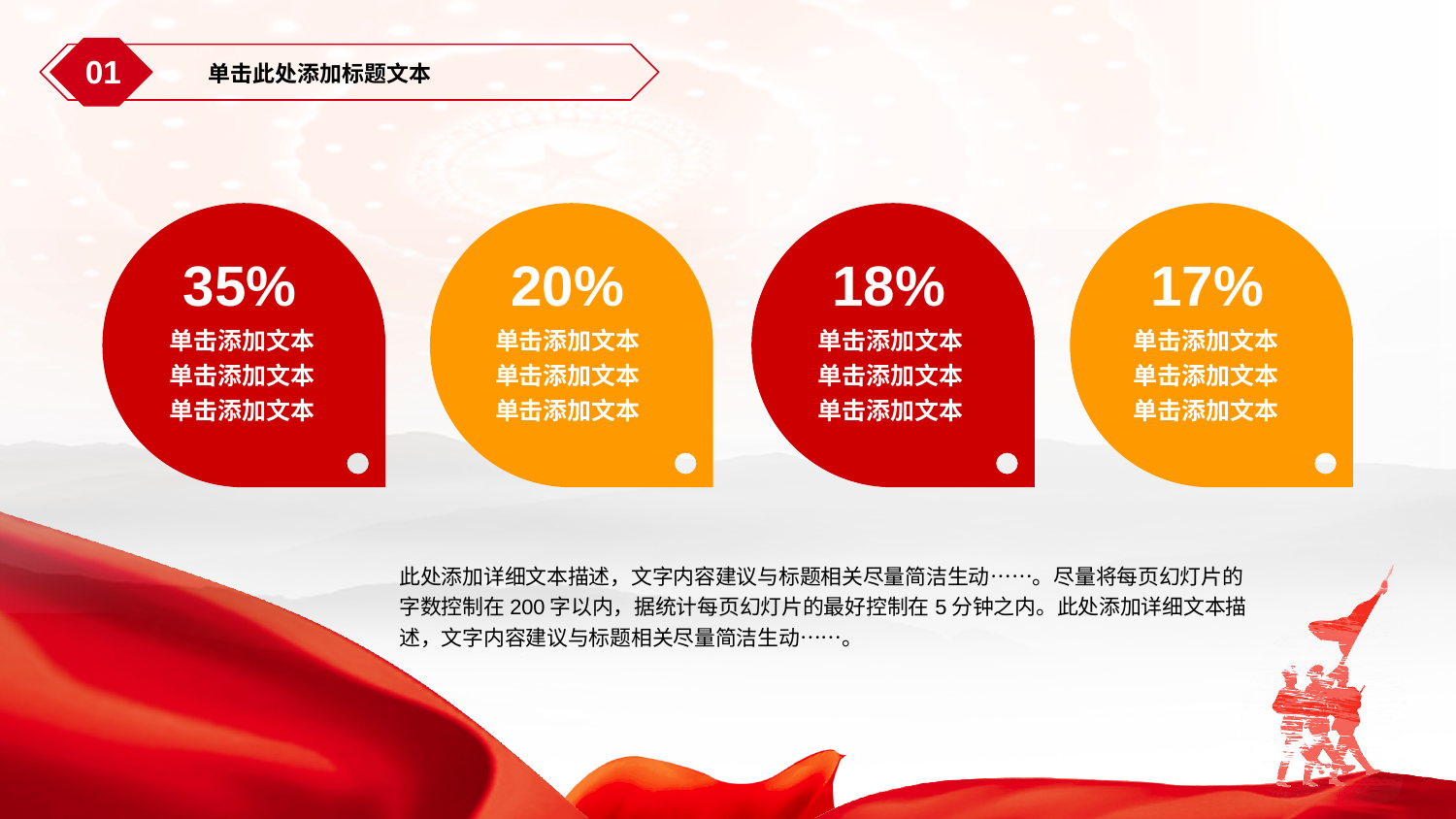

01
单击此处添加标题文本

35%
20%
18%
17%
单击添加文本
单击添加文本
单击添加文本
单击添加文本
单击添加文本
单击添加文本
单击添加文本
单击添加文本
单击添加文本
单击添加文本
单击添加文本
单击添加文本
此处添加详细文本描述，文字内容建议与标题相关尽量简洁生动……。尽量将每页幻灯片的字数控制在200字以内，据统计每页幻灯片的最好控制在5分钟之内。此处添加详细文本描述，文字内容建议与标题相关尽量简洁生动……。